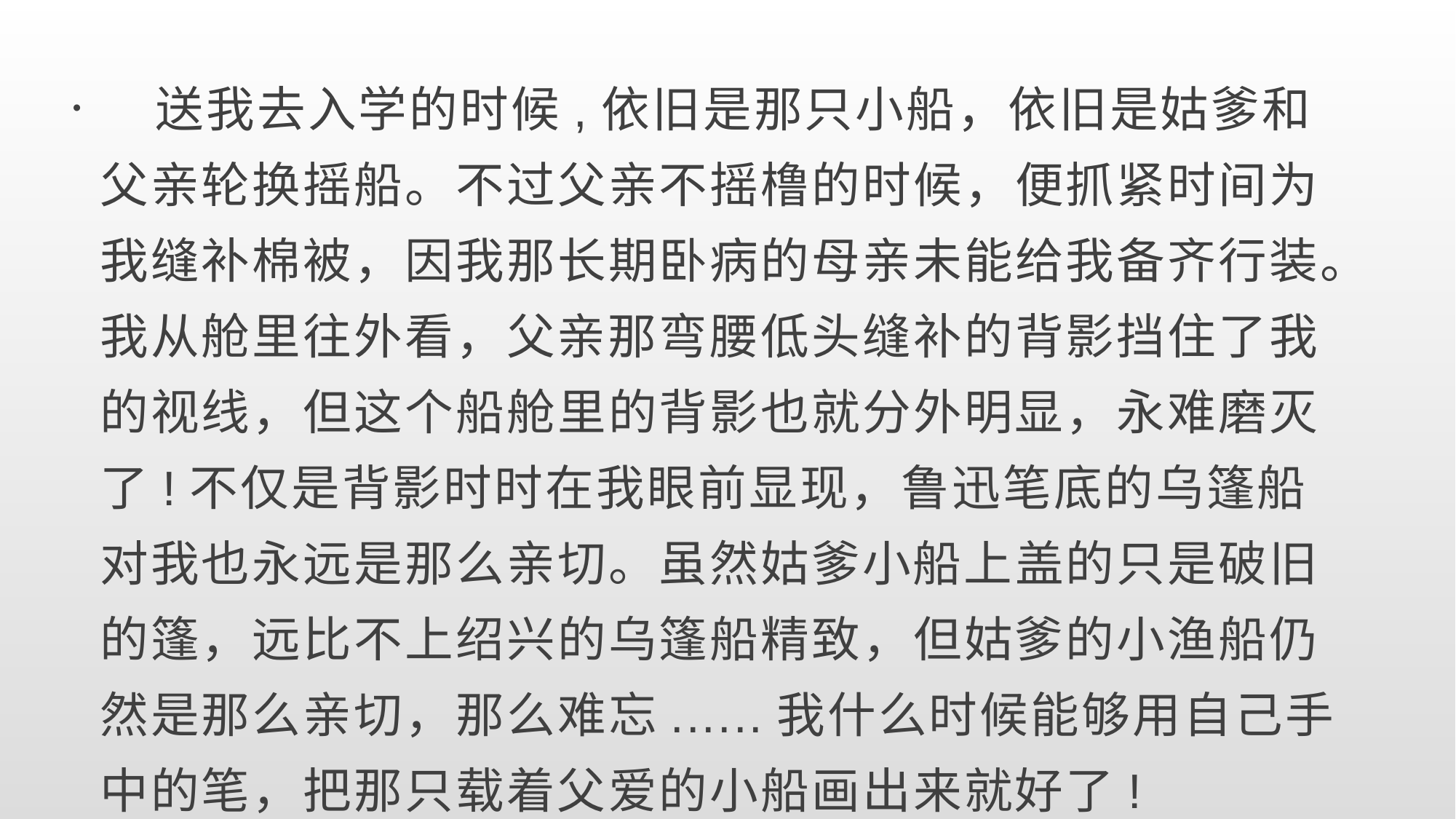

送我去入学的时候,依旧是那只小船，依旧是姑爹和父亲轮换摇船。不过父亲不摇橹的时候，便抓紧时间为我缝补棉被，因我那长期卧病的母亲未能给我备齐行装。我从舱里往外看，父亲那弯腰低头缝补的背影挡住了我的视线，但这个船舱里的背影也就分外明显，永难磨灭了!不仅是背影时时在我眼前显现，鲁迅笔底的乌篷船对我也永远是那么亲切。虽然姑爹小船上盖的只是破旧的篷，远比不上绍兴的乌篷船精致，但姑爹的小渔船仍然是那么亲切，那么难忘......我什么时候能够用自己手中的笔，把那只载着父爱的小船画出来就好了!